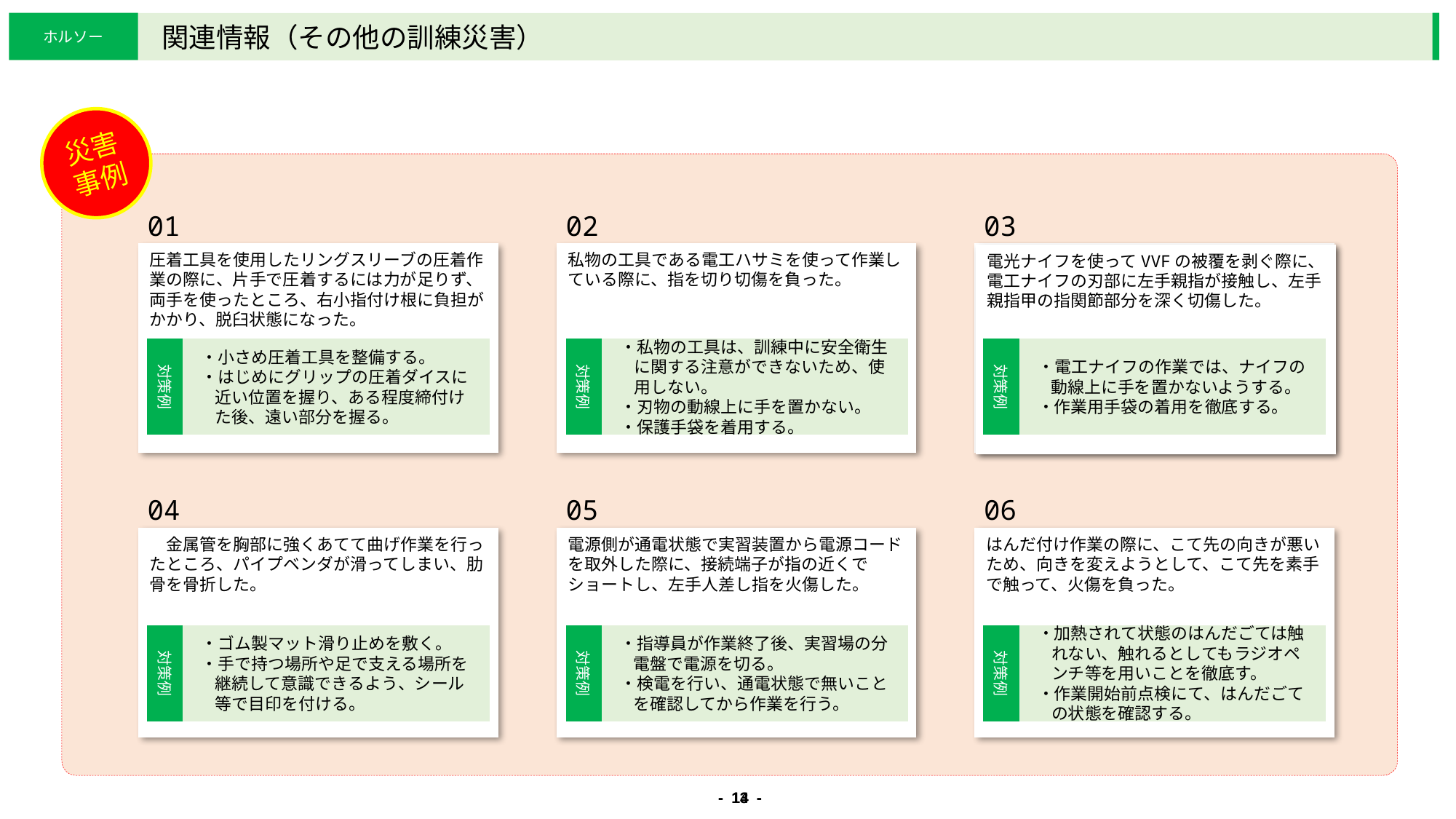

ホルソー

関連情報（その他の訓練災害）
災害事例

01
圧着工具を使用したリングスリーブの圧着作業の際に、片手で圧着するには力が足りず、両手を使ったところ、右小指付け根に負担がかかり、脱臼状態になった。
02
私物の工具である電工ハサミを使って作業している際に、指を切り切傷を負った。
03
長尺材を持ち上げ、回転した際に、しゃがんで加工していた被災者の頭部に激突し打撲した。
04
　金属管を胸部に強くあてて曲げ作業を行ったところ、パイプベンダが滑ってしまい、肋骨を骨折した。
05
電源側が通電状態で実習装置から電源コードを取外した際に、接続端子が指の近くでショートし、左手人差し指を火傷した。
06
はんだ付け作業の際に、こて先の向きが悪いため、向きを変えようとして、こて先を素手で触って、火傷を負った。
電光ナイフを使ってVVFの被覆を剥ぐ際に、電工ナイフの刃部に左手親指が接触し、左手親指甲の指関節部分を深く切傷した。
・電工ナイフの作業では、ナイフの動線上に手を置かないようする。
・作業用手袋の着用を徹底する。
対策例
対策例
・小さめ圧着工具を整備する。
・はじめにグリップの圧着ダイスに近い位置を握り、ある程度締付けた後、遠い部分を握る。
対策例
・私物の工具は、訓練中に安全衛生に関する注意ができないため、使用しない。
・刃物の動線上に手を置かない。
・保護手袋を着用する。
対策例
・ゴム製マット滑り止めを敷く。
・手で持つ場所や足で支える場所を継続して意識できるよう、シール等で目印を付ける。
対策例
・指導員が作業終了後、実習場の分電盤で電源を切る。
・検電を行い、通電状態で無いことを確認してから作業を行う。
対策例
・加熱されて状態のはんだごては触れない、触れるとしてもラジオペンチ等を用いことを徹底す。
・作業開始前点検にて、はんだごての状態を確認する。
-  13  -
-  14  -